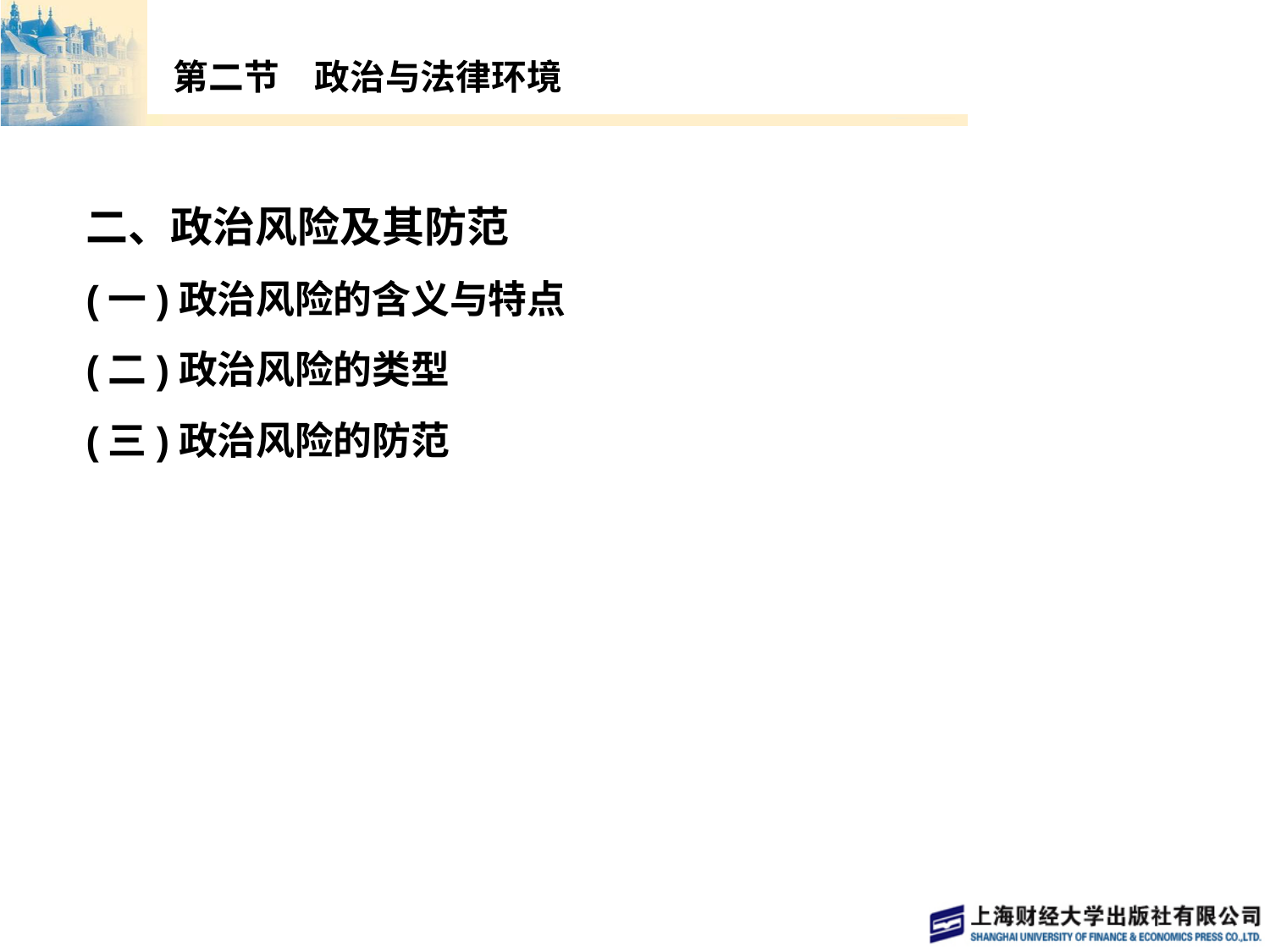

# 第二节　政治与法律环境
二、政治风险及其防范
(一)政治风险的含义与特点
(二)政治风险的类型
(三)政治风险的防范